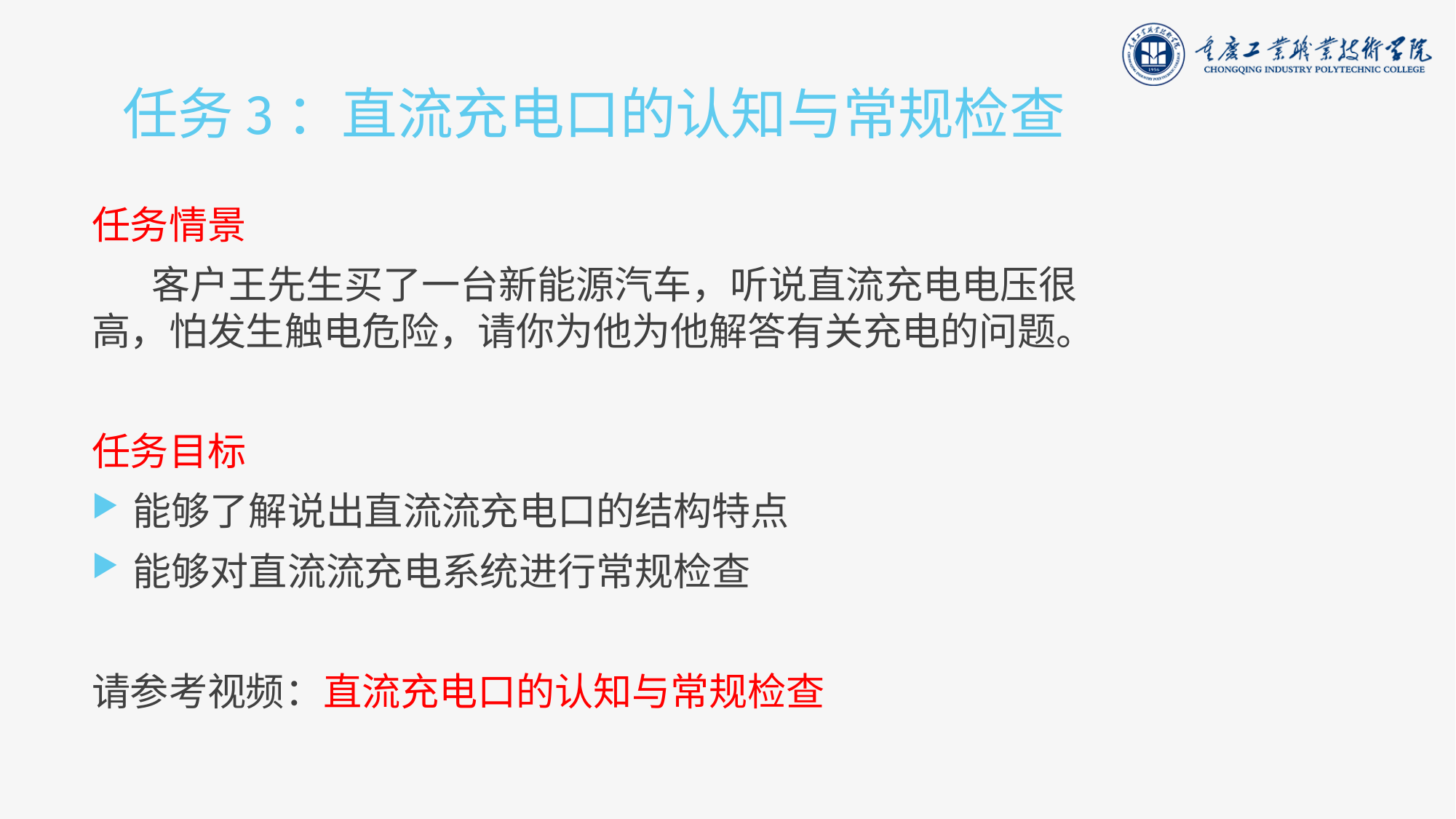

# 任务3：直流充电口的认知与常规检查
任务情景
      客户王先生买了一台新能源汽车，听说直流充电电压很高，怕发生触电危险，请你为他为他解答有关充电的问题。

任务目标
能够了解说出直流流充电口的结构特点
能够对直流流充电系统进行常规检查

请参考视频：直流充电口的认知与常规检查